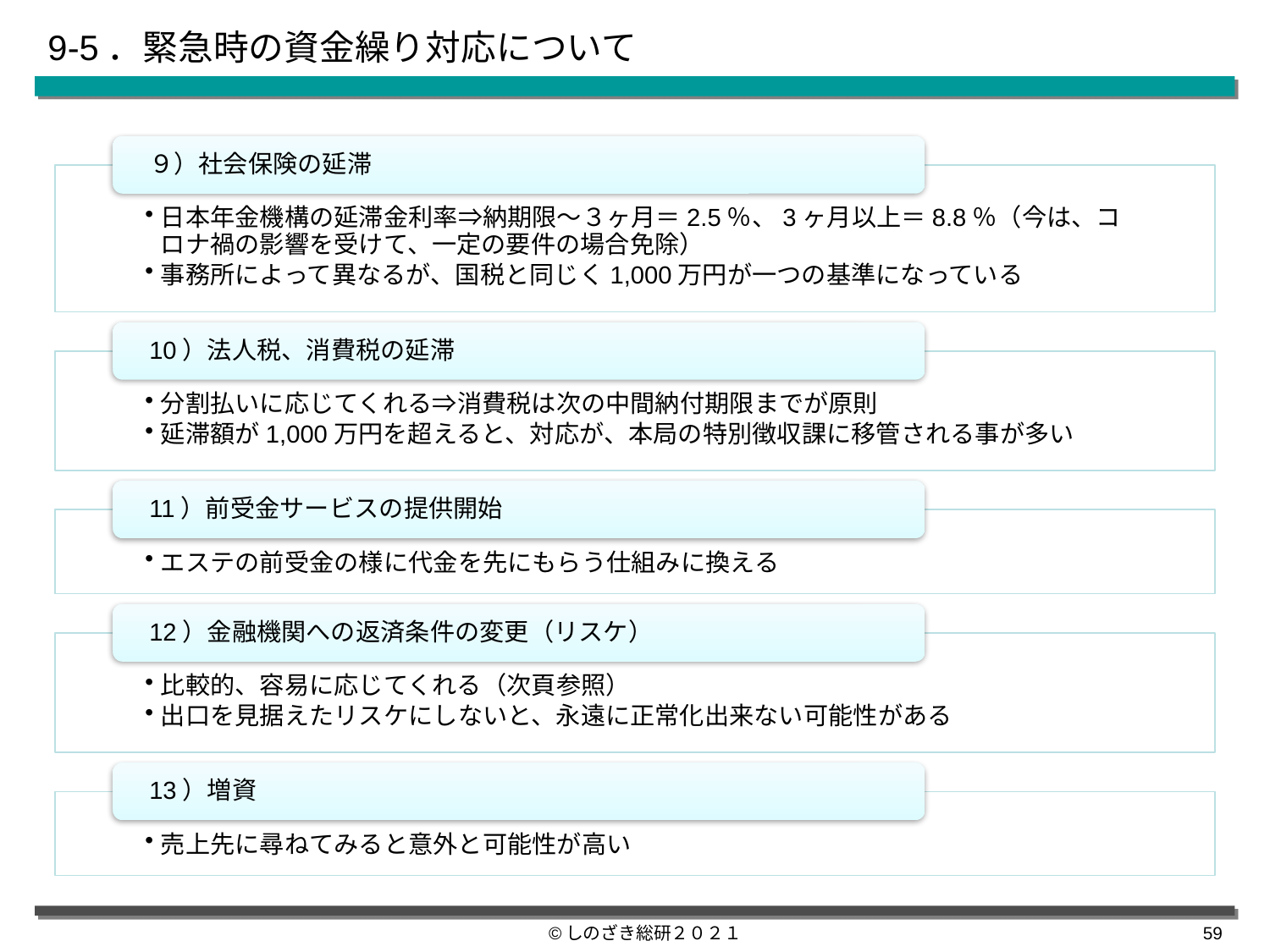

# 9-5．緊急時の資金繰り対応について
日本年金機構の延滞金利率⇒納期限～３ヶ月＝2.5％、3ヶ月以上＝8.8％（今は、コロナ禍の影響を受けて、一定の要件の場合免除）
事務所によって異なるが、国税と同じく1,000万円が一つの基準になっている
９）社会保険の延滞
分割払いに応じてくれる⇒消費税は次の中間納付期限までが原則
延滞額が1,000万円を超えると、対応が、本局の特別徴収課に移管される事が多い
10）法人税、消費税の延滞
エステの前受金の様に代金を先にもらう仕組みに換える
11）前受金サービスの提供開始
比較的、容易に応じてくれる（次頁参照）
出口を見据えたリスケにしないと、永遠に正常化出来ない可能性がある
12）金融機関への返済条件の変更（リスケ）
売上先に尋ねてみると意外と可能性が高い
13）増資
©しのざき総研２０２１
59